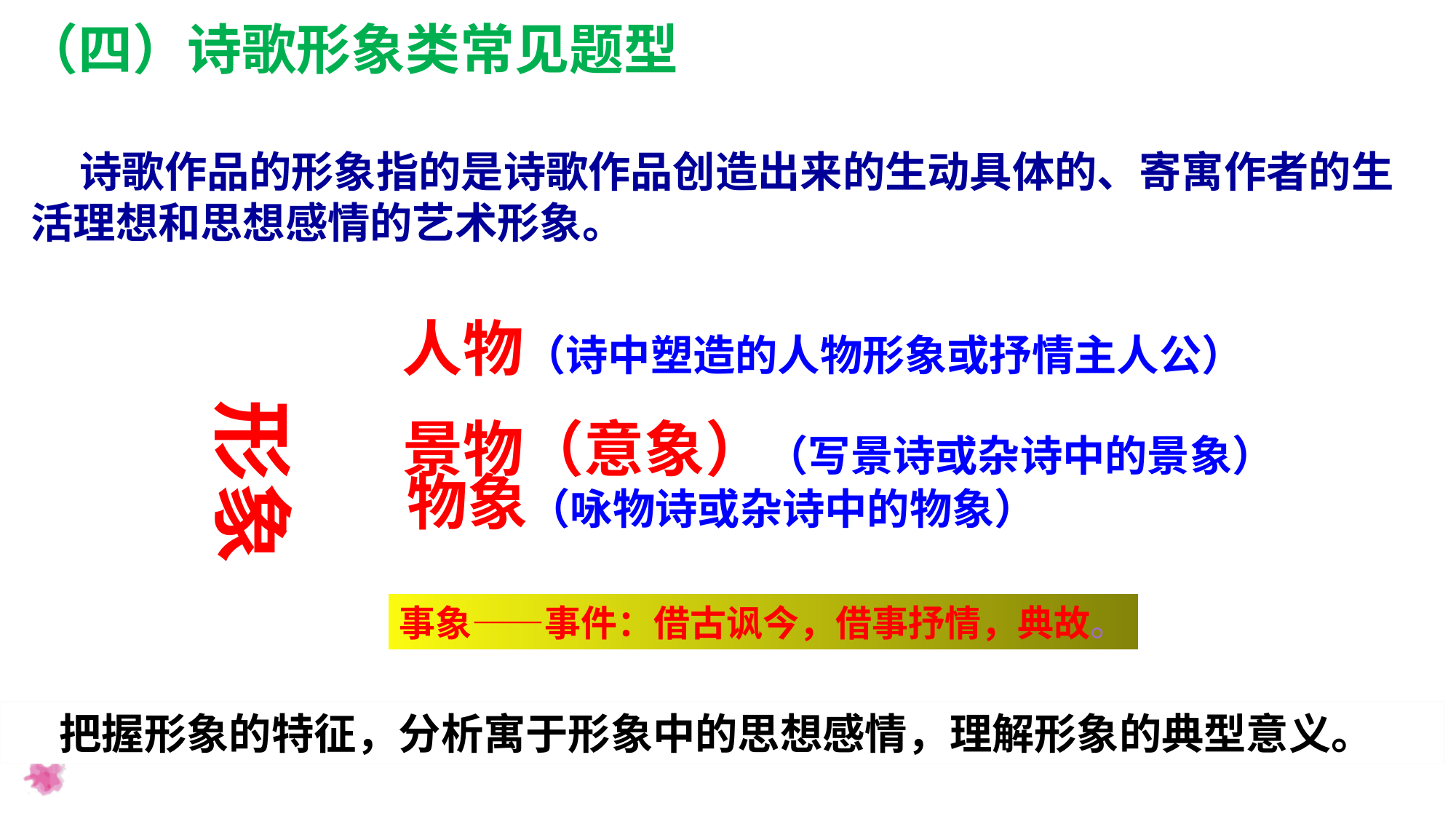

（四）诗歌形象类常见题型
    诗歌作品的形象指的是诗歌作品创造出来的生动具体的、寄寓作者的生活理想和思想感情的艺术形象。
人物（诗中塑造的人物形象或抒情主人公）
形象
景物（意象）（写景诗或杂诗中的景象）
事象——事件：借古讽今，借事抒情，典故。
物象（咏物诗或杂诗中的物象）
    把握形象的特征，分析寓于形象中的思想感情，理解形象的典型意义。